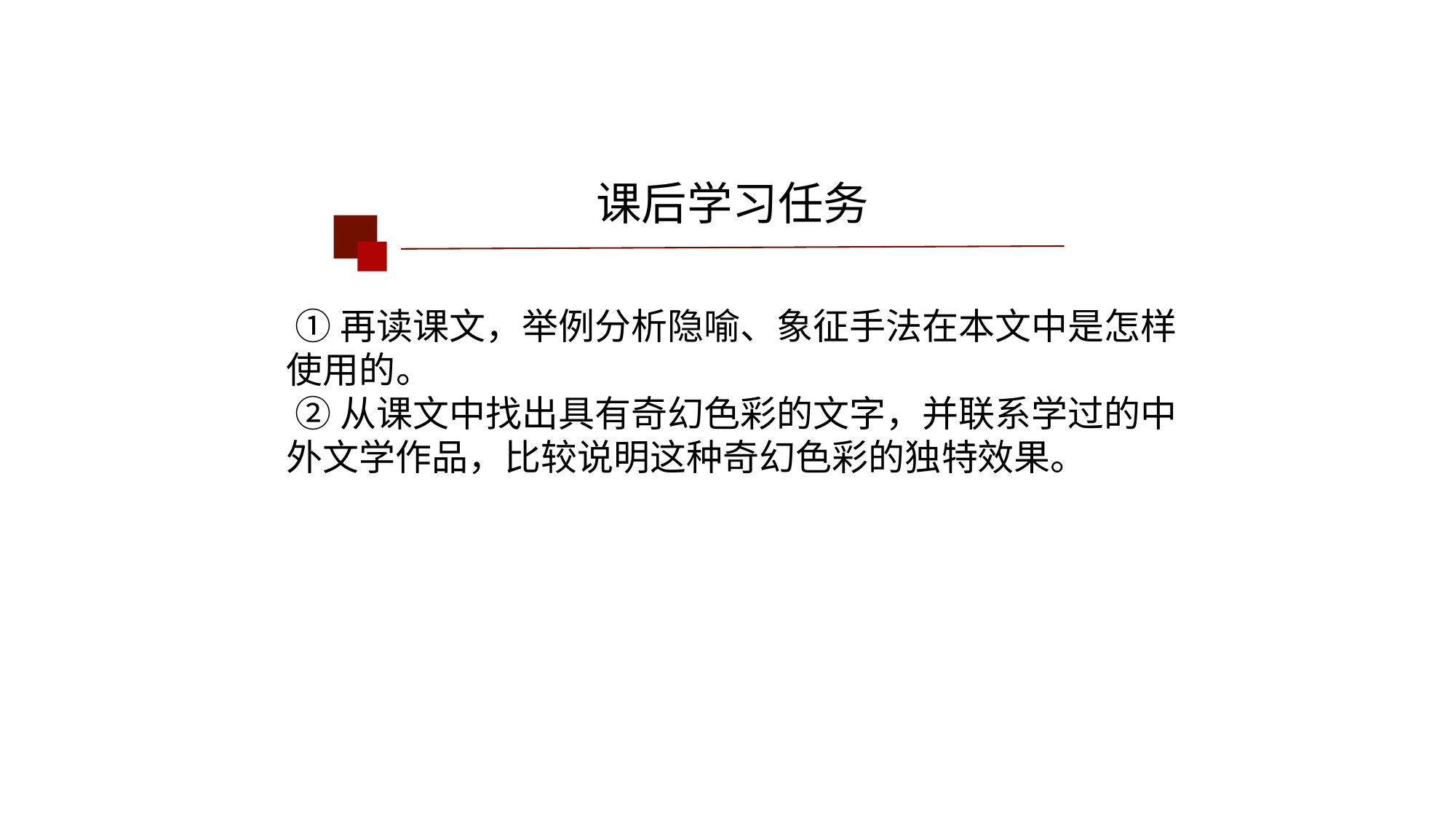

课后学习任务

 ①再读课文，举例分析隐喻、象征手法在本文中是怎样使用的。
 ②从课文中找出具有奇幻色彩的文字，并联系学过的中外文学作品，比较说明这种奇幻色彩的独特效果。